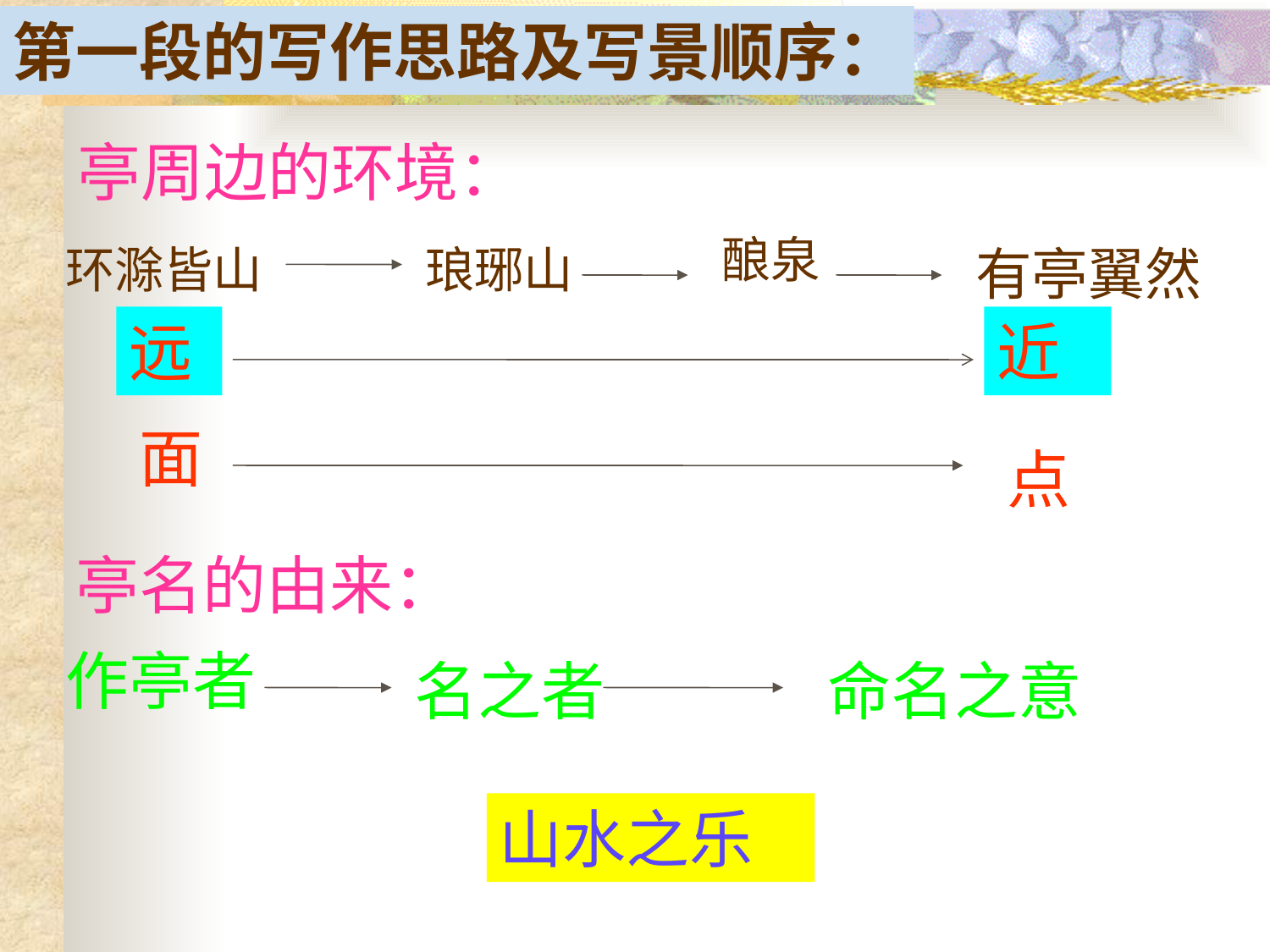

第一段的写作思路及写景顺序：
亭周边的环境：
酿泉
环滁皆山
琅琊山
有亭翼然

远
近

面
点

亭名的由来：
作亭者
名之者
命名之意

山水之乐